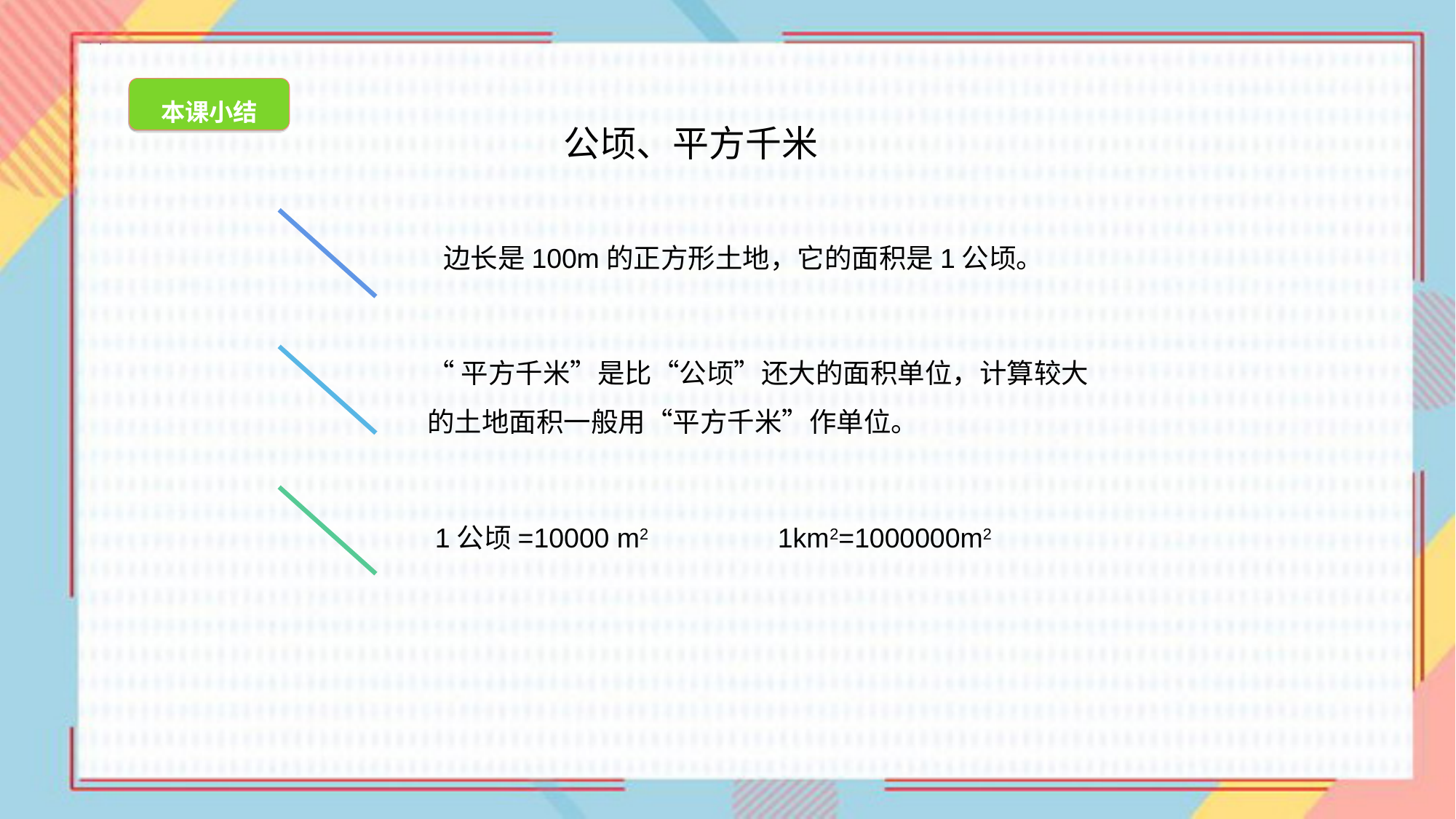

本课小结
公顷、平方千米

边长是100m的正方形土地，它的面积是1公顷。

“平方千米”是比“公顷”还大的面积单位，计算较大的土地面积一般用“平方千米”作单位。

 1公顷=10000 m2                 1km2=1000000m2